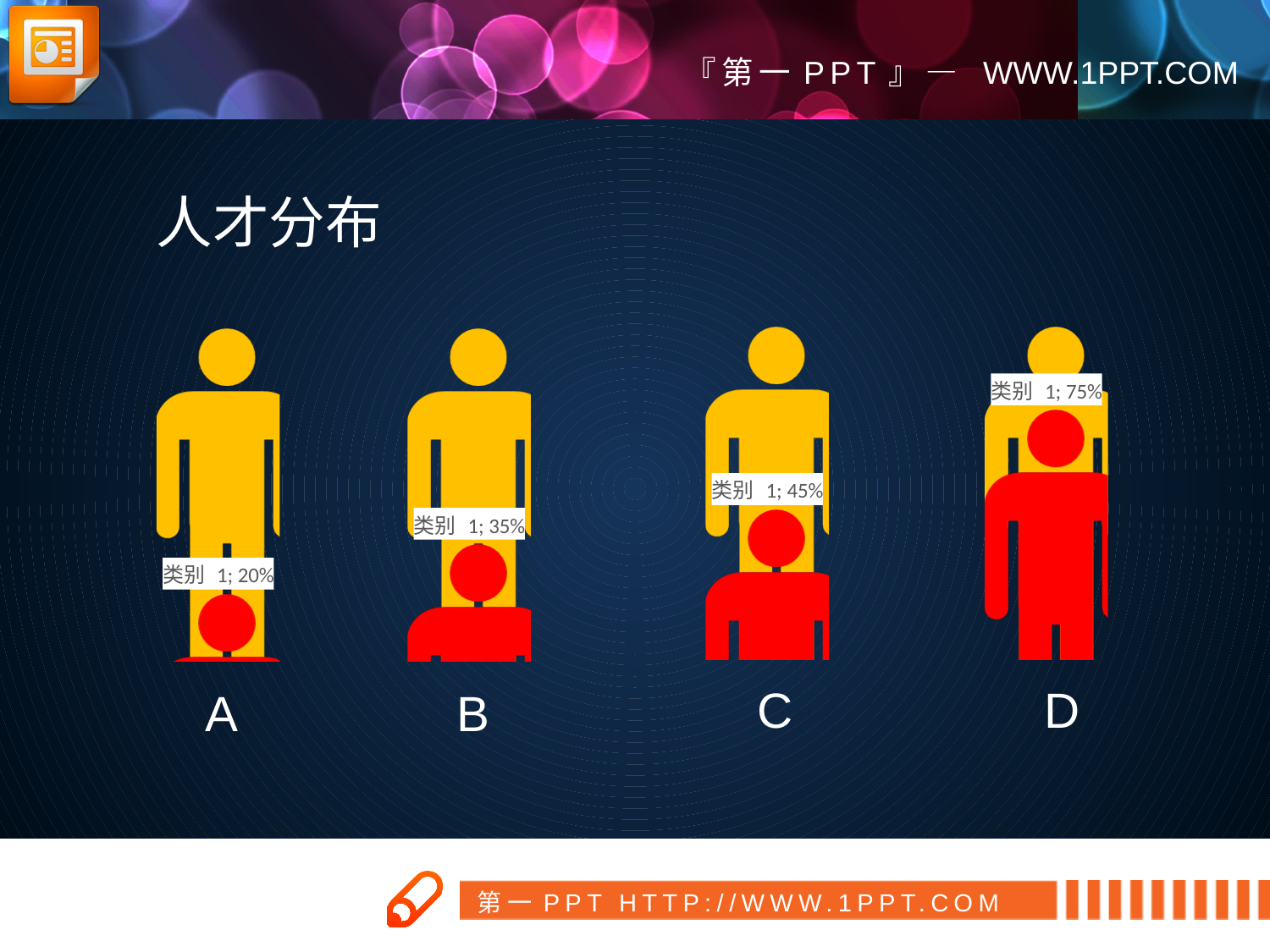

人才分布

### Chart

| Category | 系列 1 | 系列 2 |
|---|---|---|
| 类别 1 | 1.0 | 0.2 |

### Chart

| Category | 系列 1 | 系列 2 |
|---|---|---|
| 类别 1 | 1.0 | 0.35 |

### Chart

| Category | 系列 1 | 系列 2 |
|---|---|---|
| 类别 1 | 1.0 | 0.45 |

### Chart

| Category | 系列 1 | 系列 2 |
|---|---|---|
| 类别 1 | 1.0 | 0.75 |
C
D
A
B